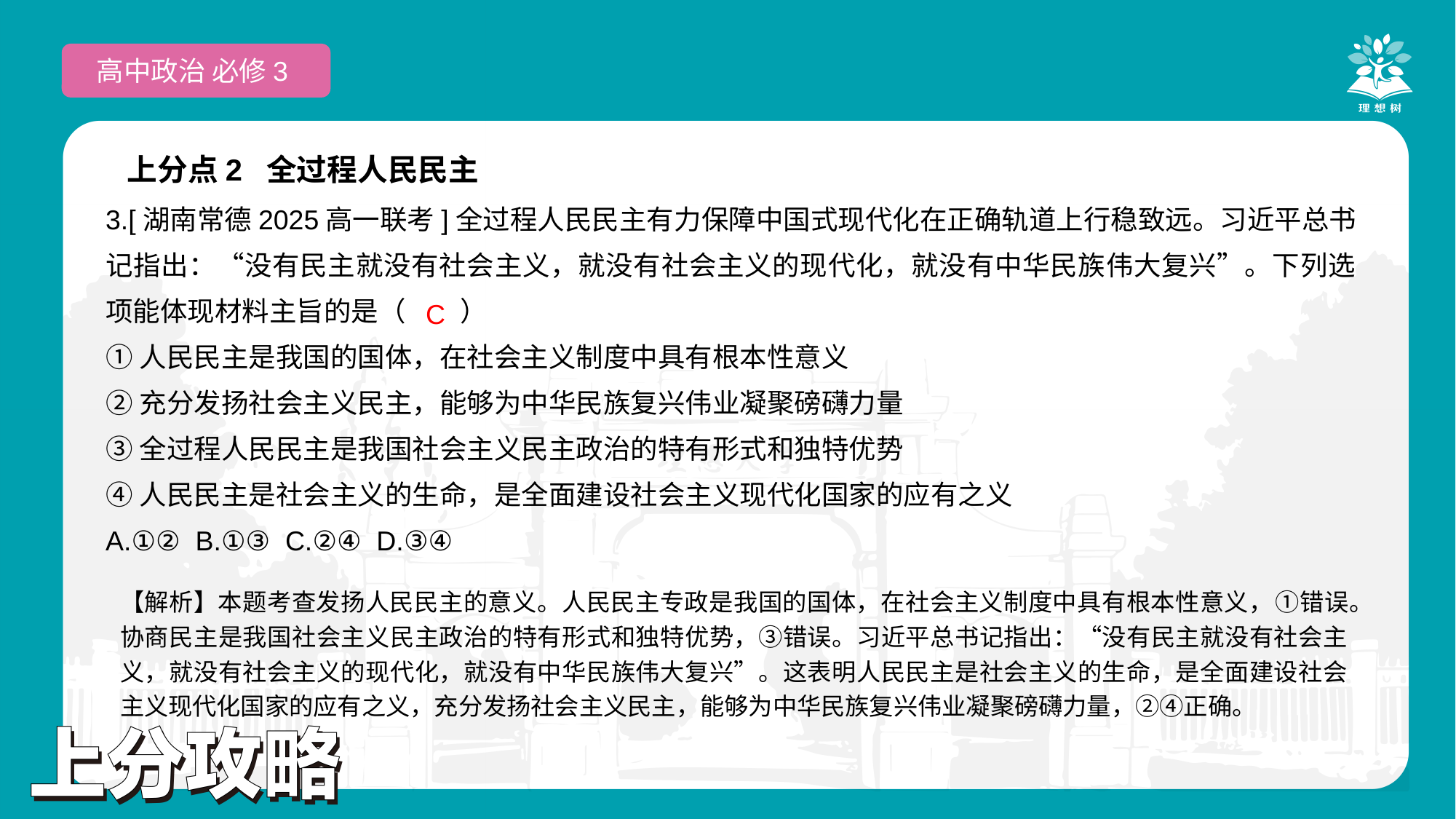

高中政治 必修3
上分点2  全过程人民民主
3.[湖南常德2025高一联考]全过程人民民主有力保障中国式现代化在正确轨道上行稳致远。习近平总书记指出：“没有民主就没有社会主义，就没有社会主义的现代化，就没有中华民族伟大复兴”。下列选项能体现材料主旨的是（　　）
①人民民主是我国的国体，在社会主义制度中具有根本性意义
②充分发扬社会主义民主，能够为中华民族复兴伟业凝聚磅礴力量
③全过程人民民主是我国社会主义民主政治的特有形式和独特优势
④人民民主是社会主义的生命，是全面建设社会主义现代化国家的应有之义
A.①②  B.①③  C.②④  D.③④
 C
【解析】本题考查发扬人民民主的意义。人民民主专政是我国的国体，在社会主义制度中具有根本性意义，①错误。协商民主是我国社会主义民主政治的特有形式和独特优势，③错误。习近平总书记指出：“没有民主就没有社会主义，就没有社会主义的现代化，就没有中华民族伟大复兴”。这表明人民民主是社会主义的生命，是全面建设社会主义现代化国家的应有之义，充分发扬社会主义民主，能够为中华民族复兴伟业凝聚磅礴力量，②④正确。